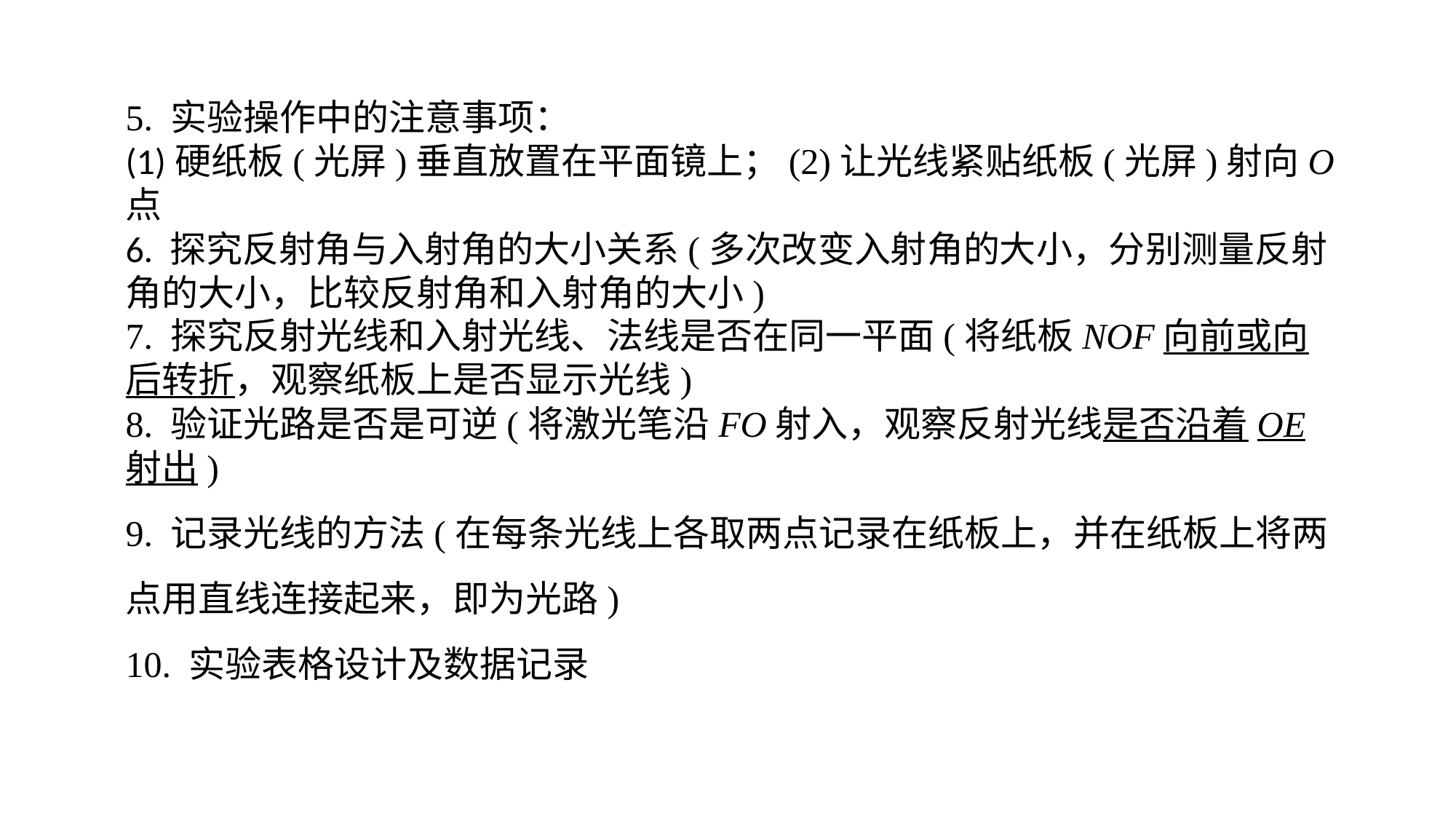

5. 实验操作中的注意事项：(1)硬纸板(光屏)垂直放置在平面镜上；(2)让光线紧贴纸板(光屏)射向O点6. 探究反射角与入射角的大小关系(多次改变入射角的大小，分别测量反射角的大小，比较反射角和入射角的大小)7. 探究反射光线和入射光线、法线是否在同一平面(将纸板NOF向前或向后转折，观察纸板上是否显示光线)8. 验证光路是否是可逆(将激光笔沿FO射入，观察反射光线是否沿着OE射出)9. 记录光线的方法(在每条光线上各取两点记录在纸板上，并在纸板上将两点用直线连接起来，即为光路)
10. 实验表格设计及数据记录